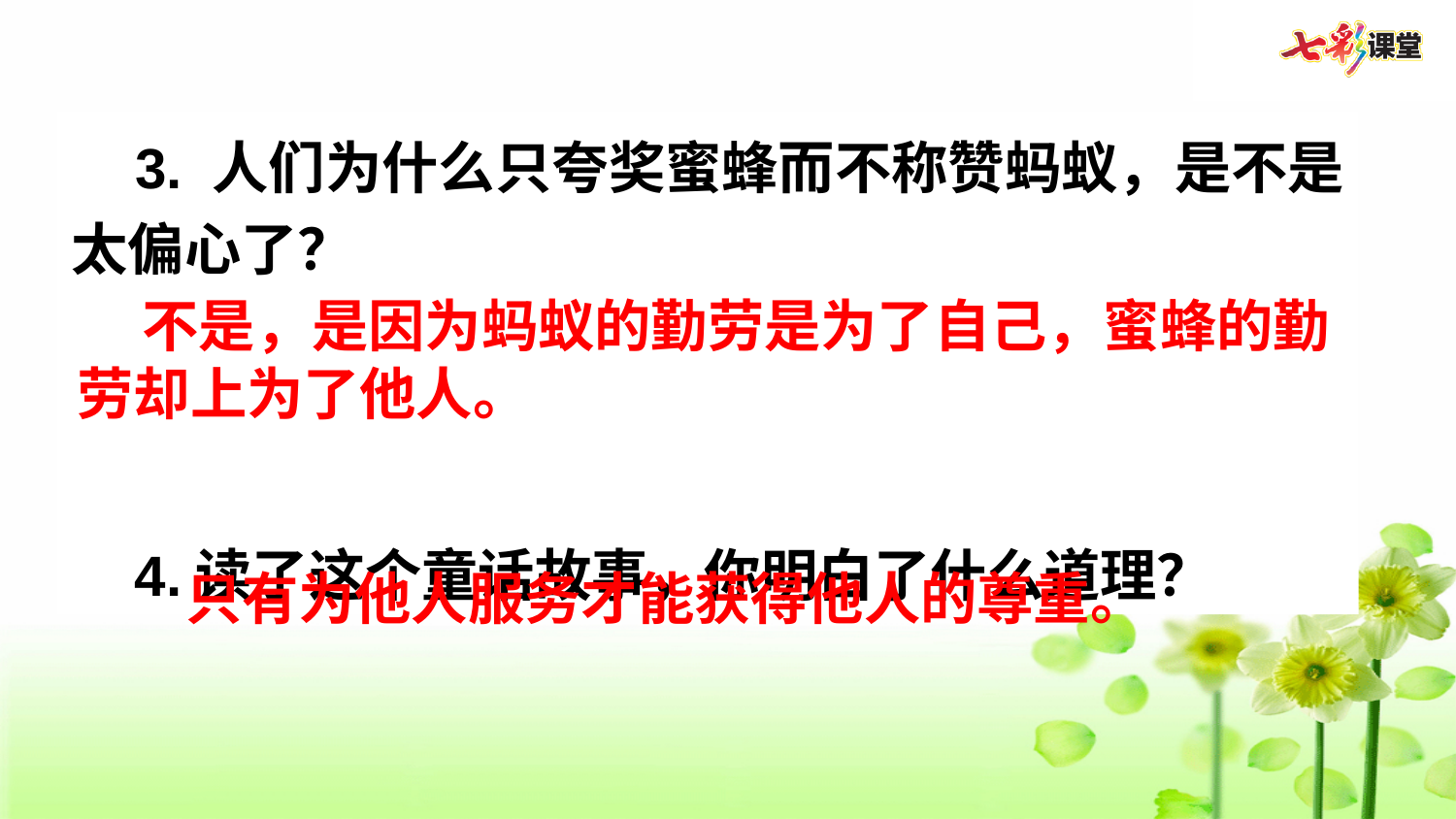

3. 人们为什么只夸奖蜜蜂而不称赞蚂蚁，是不是太偏心了？

    4.读了这个童话故事，你明白了什么道理？
    不是，是因为蚂蚁的勤劳是为了自己，蜜蜂的勤劳却上为了他人。
只有为他人服务才能获得他人的尊重。